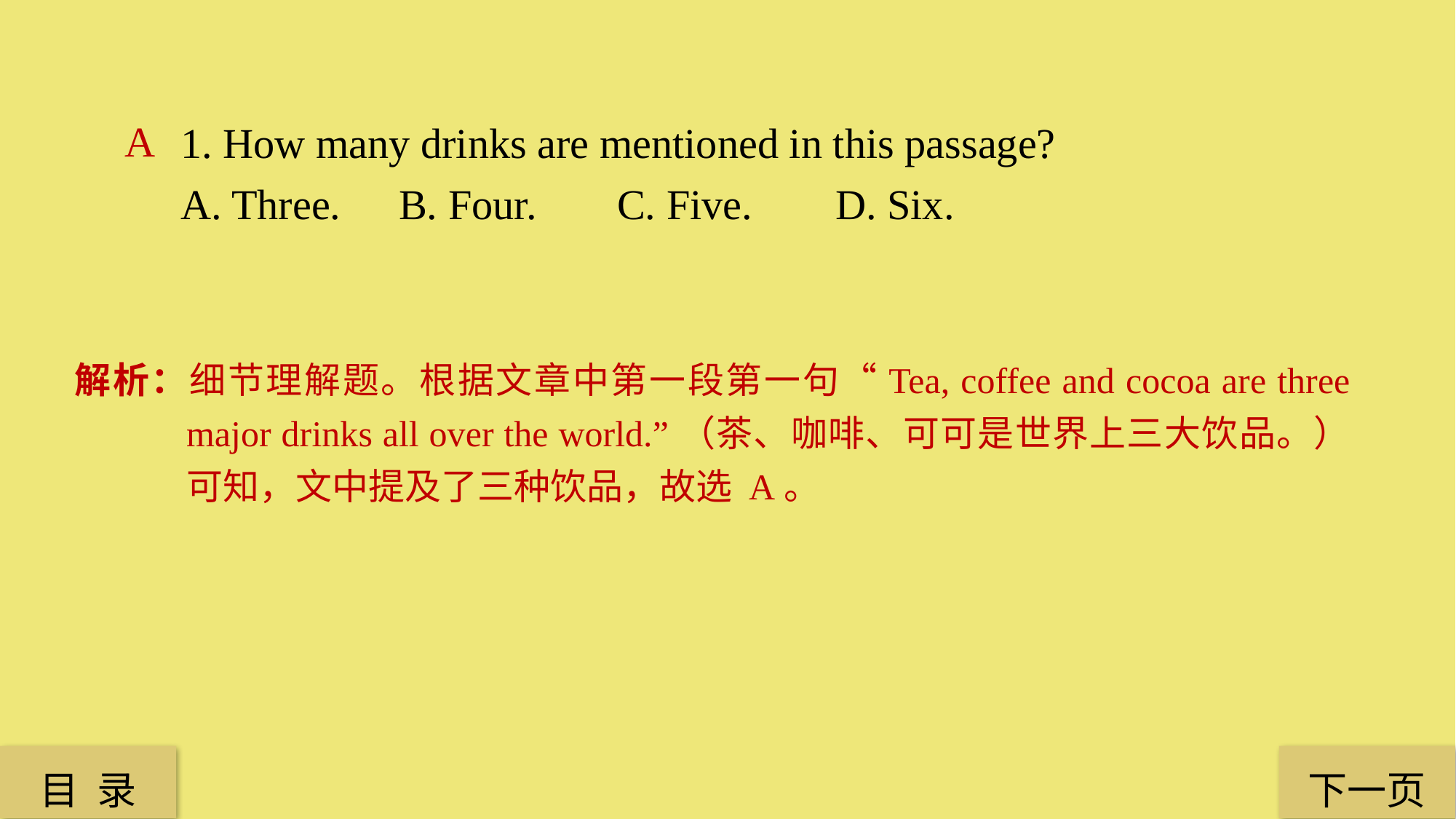

1. How many drinks are mentioned in this passage?
A. Three. 	B. Four. 	C. Five. 	D. Six.
A
解析：细节理解题。根据文章中第一段第一句“Tea, coffee and cocoa are three major drinks all over the world.”（茶、咖啡、可可是世界上三大饮品。）可知，文中提及了三种饮品，故选 A。